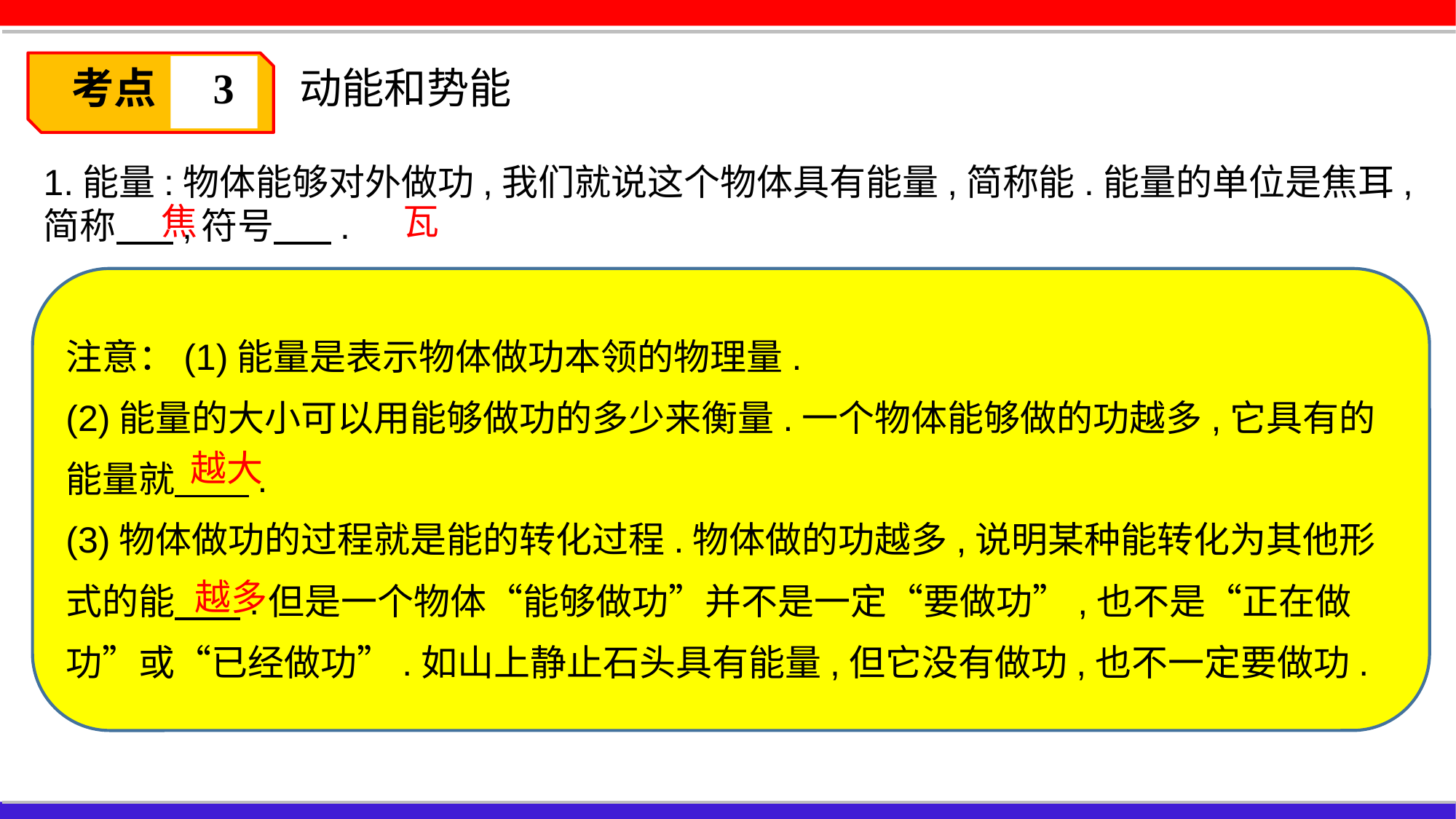

考点
3
动能和势能
1.能量:物体能够对外做功,我们就说这个物体具有能量,简称能.能量的单位是焦耳,简称       ,符号       .

焦
瓦
注意：(1)能量是表示物体做功本领的物理量.
(2)能量的大小可以用能够做功的多少来衡量.一个物体能够做的功越多,它具有的能量就         .
(3)物体做功的过程就是能的转化过程.物体做的功越多,说明某种能转化为其他形式的能        .但是一个物体“能够做功”并不是一定“要做功”,也不是“正在做功”或“已经做功”.如山上静止石头具有能量,但它没有做功,也不一定要做功.
越大
越多